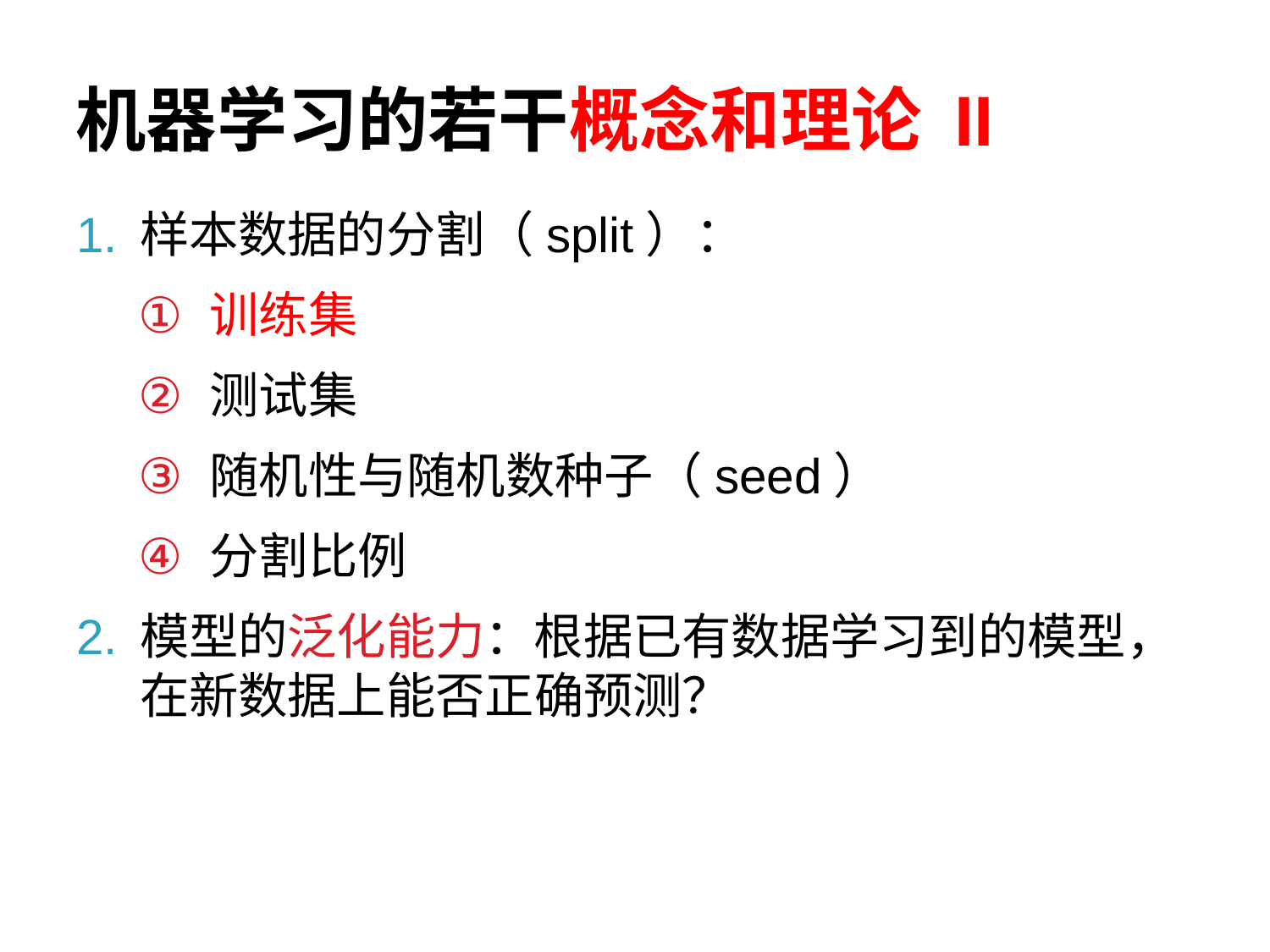

# 机器学习的若干概念和理论 II
样本数据的分割（split）：
训练集
测试集
随机性与随机数种子（seed）
分割比例
模型的泛化能力：根据已有数据学习到的模型，在新数据上能否正确预测？